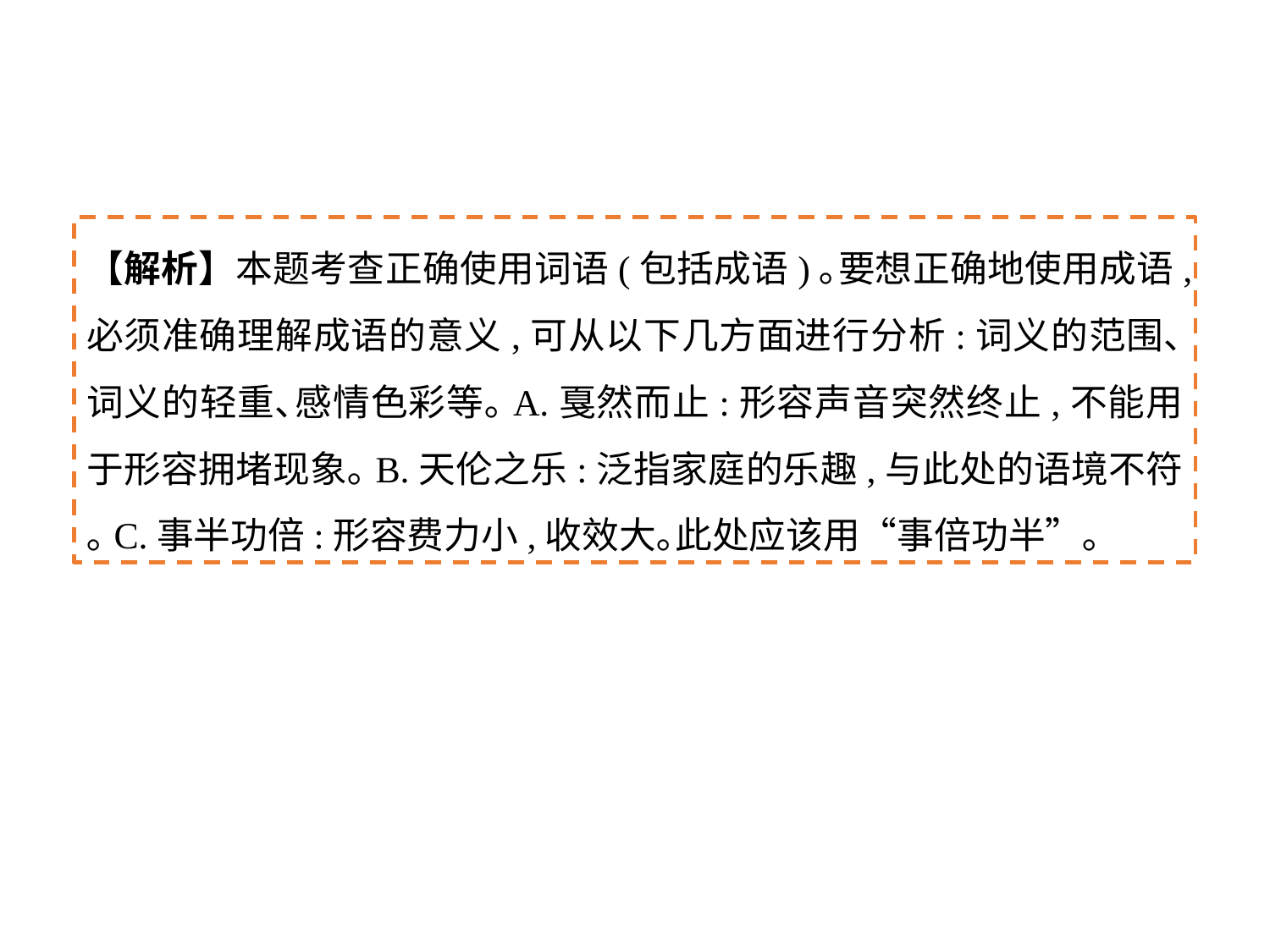

【解析】本题考查正确使用词语(包括成语)｡要想正确地使用成语,必须准确理解成语的意义,可从以下几方面进行分析:词义的范围､词义的轻重､感情色彩等｡A.戛然而止:形容声音突然终止,不能用于形容拥堵现象｡B.天伦之乐:泛指家庭的乐趣,与此处的语境不符｡C.事半功倍:形容费力小,收效大｡此处应该用“事倍功半”｡